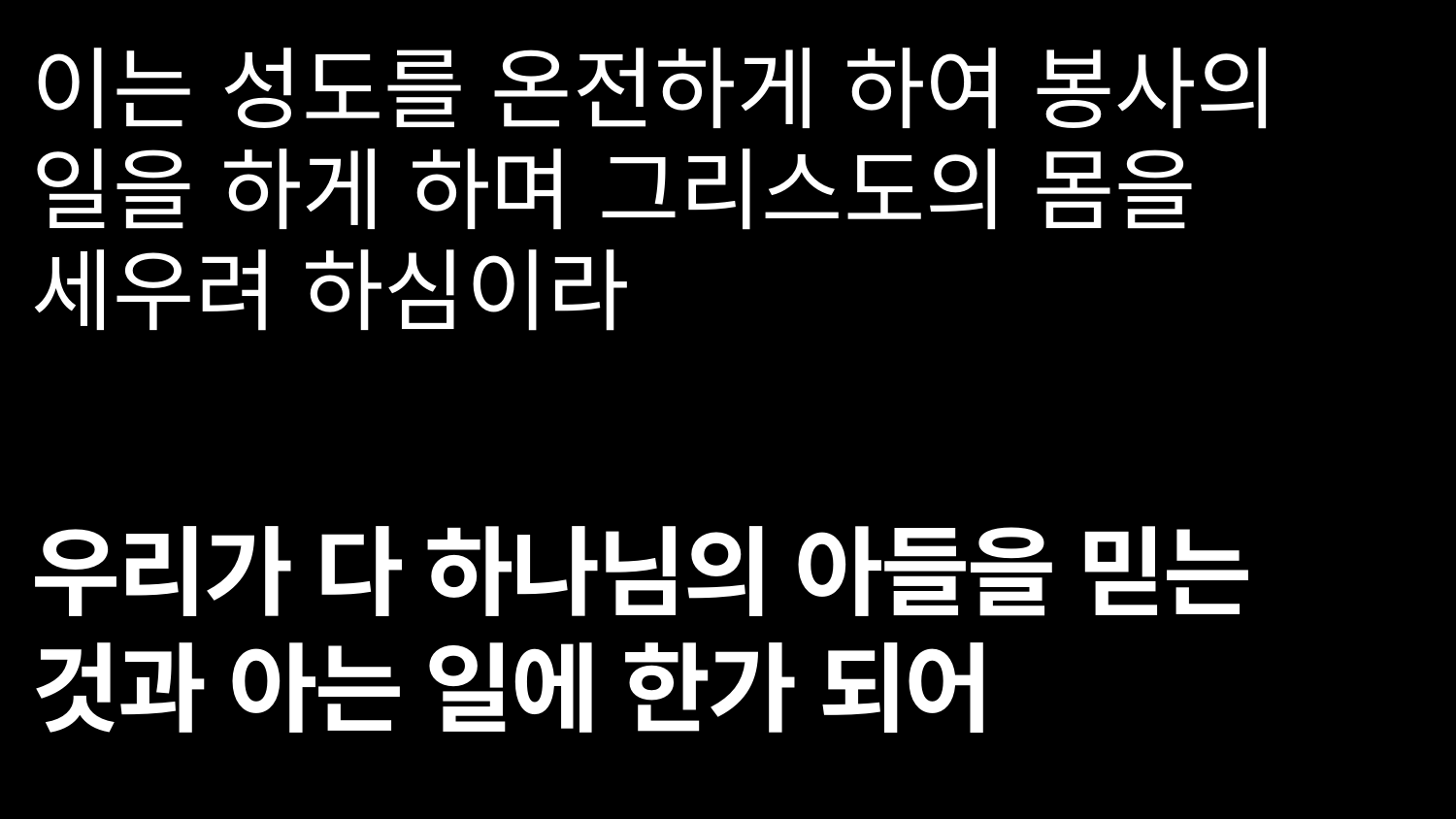

이는 성도를 온전하게 하여 봉사의 일을 하게 하며 그리스도의 몸을 세우려 하심이라
우리가 다 하나님의 아들을 믿는 것과 아는 일에 한가 되어